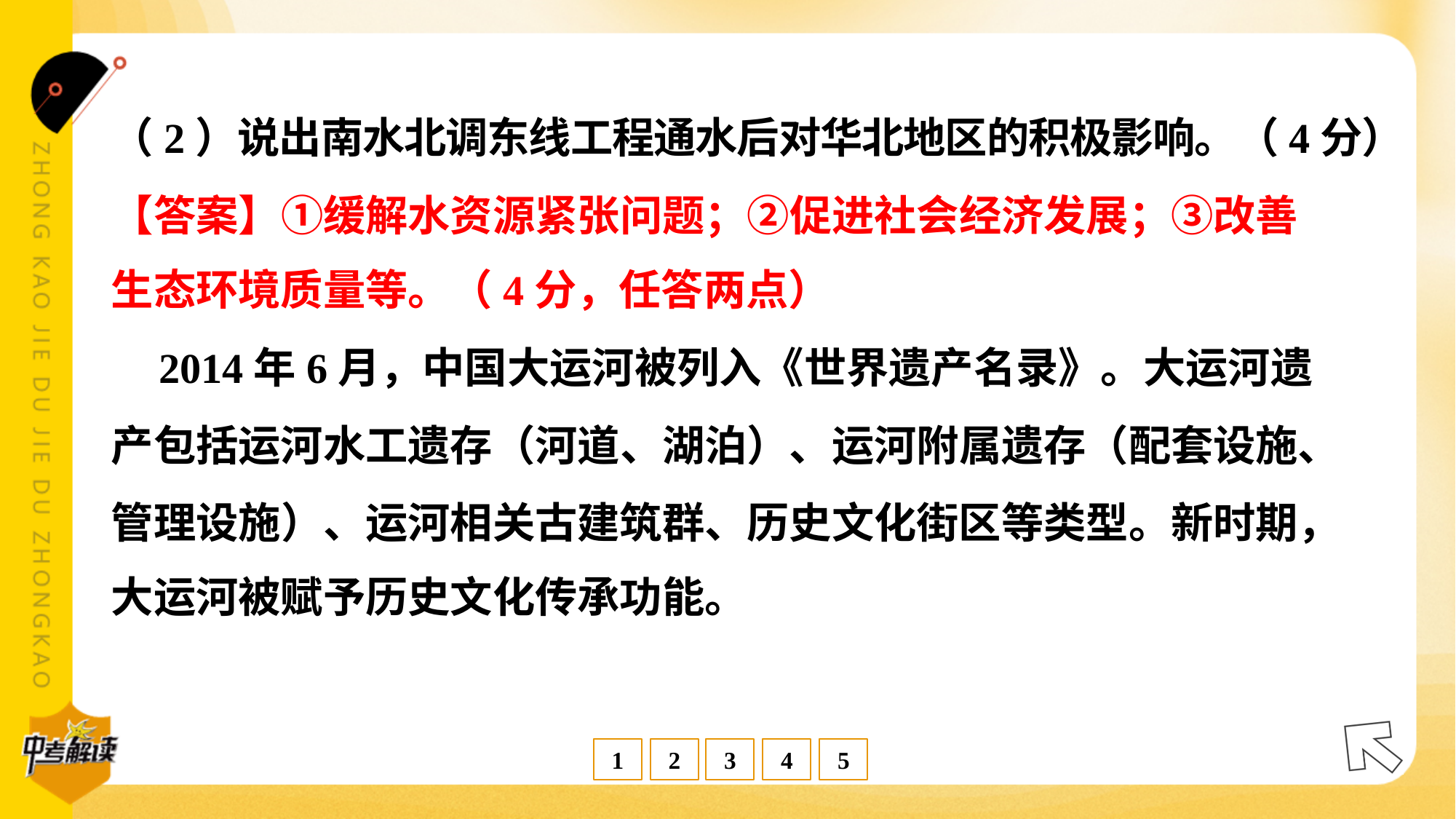

（2）说出南水北调东线工程通水后对华北地区的积极影响。（4分）
【答案】①缓解水资源紧张问题；②促进社会经济发展；③改善
生态环境质量等。（4分，任答两点）
    2014年6月，中国大运河被列入《世界遗产名录》。大运河遗
产包括运河水工遗存（河道、湖泊）、运河附属遗存（配套设施、
管理设施）、运河相关古建筑群、历史文化街区等类型。新时期，
大运河被赋予历史文化传承功能。